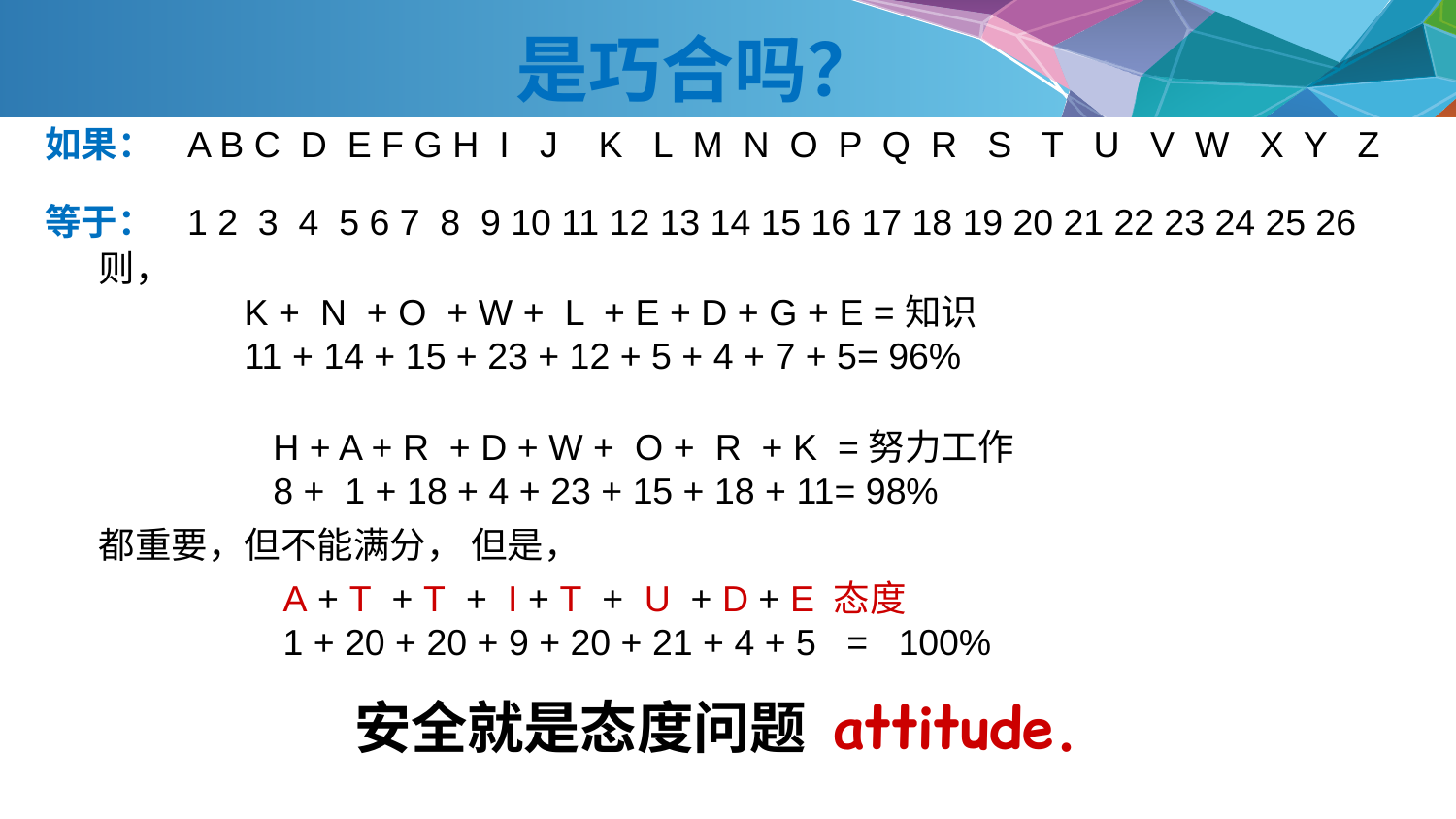

是巧合吗？
如果：   A B C  D  E F G H  I   J    K   L  M  N  O  P  Q  R   S   T   U   V  W   X  Y   Z

等于：   1 2  3  4  5 6 7  8  9 10 11 12 13 14 15 16 17 18 19 20 21 22 23 24 25 26
则，
	K +  N  + O  + W +  L  + E + D + G + E =知识
	11 + 14 + 15 + 23 + 12 + 5 + 4 + 7 + 5= 96%

H + A + R  + D + W +  O +  R  + K  =努力工作
8 +  1 + 18 + 4 + 23 + 15 + 18 + 11= 98%

都重要，但不能满分， 但是，
A + T  + T  +  I + T  +  U  + D + E 态度
1 + 20 + 20 + 9 + 20 + 21 + 4 + 5   =   100%
安全就是态度问题 attitude.